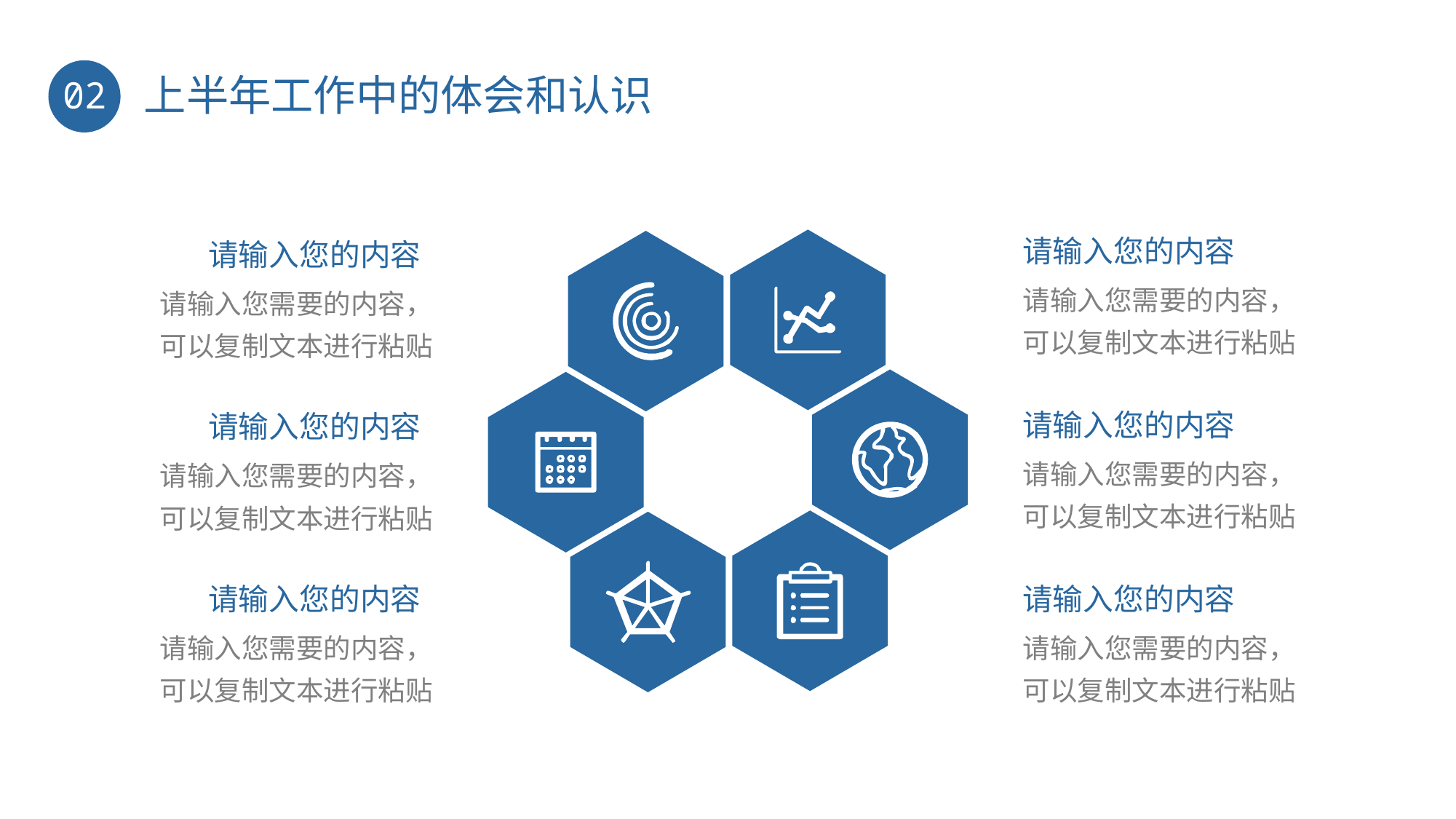

上半年工作中的体会和认识
02
请输入您的内容
请输入您的内容

请输入您需要的内容，可以复制文本进行粘贴
请输入您需要的内容，可以复制文本进行粘贴

请输入您的内容
请输入您的内容

请输入您需要的内容，可以复制文本进行粘贴
请输入您需要的内容，可以复制文本进行粘贴

请输入您的内容
请输入您的内容
请输入您需要的内容，可以复制文本进行粘贴
请输入您需要的内容，可以复制文本进行粘贴